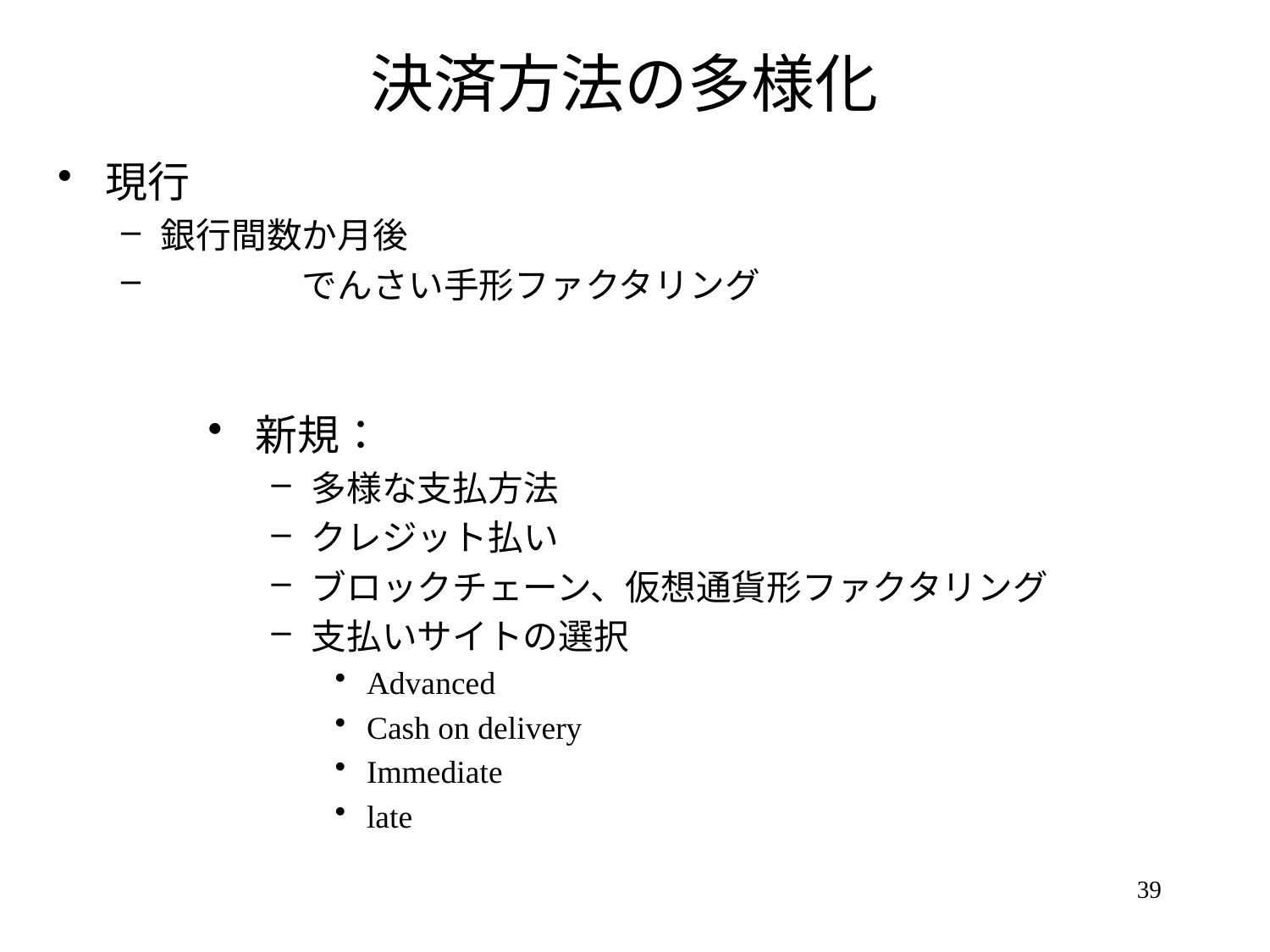

# 決済方法の多様化
現行
銀行間数か月後
　　　　でんさい手形ファクタリング
新規：
多様な支払方法
クレジット払い
ブロックチェーン、仮想通貨形ファクタリング
支払いサイトの選択
Advanced
Cash on delivery
Immediate
late

39